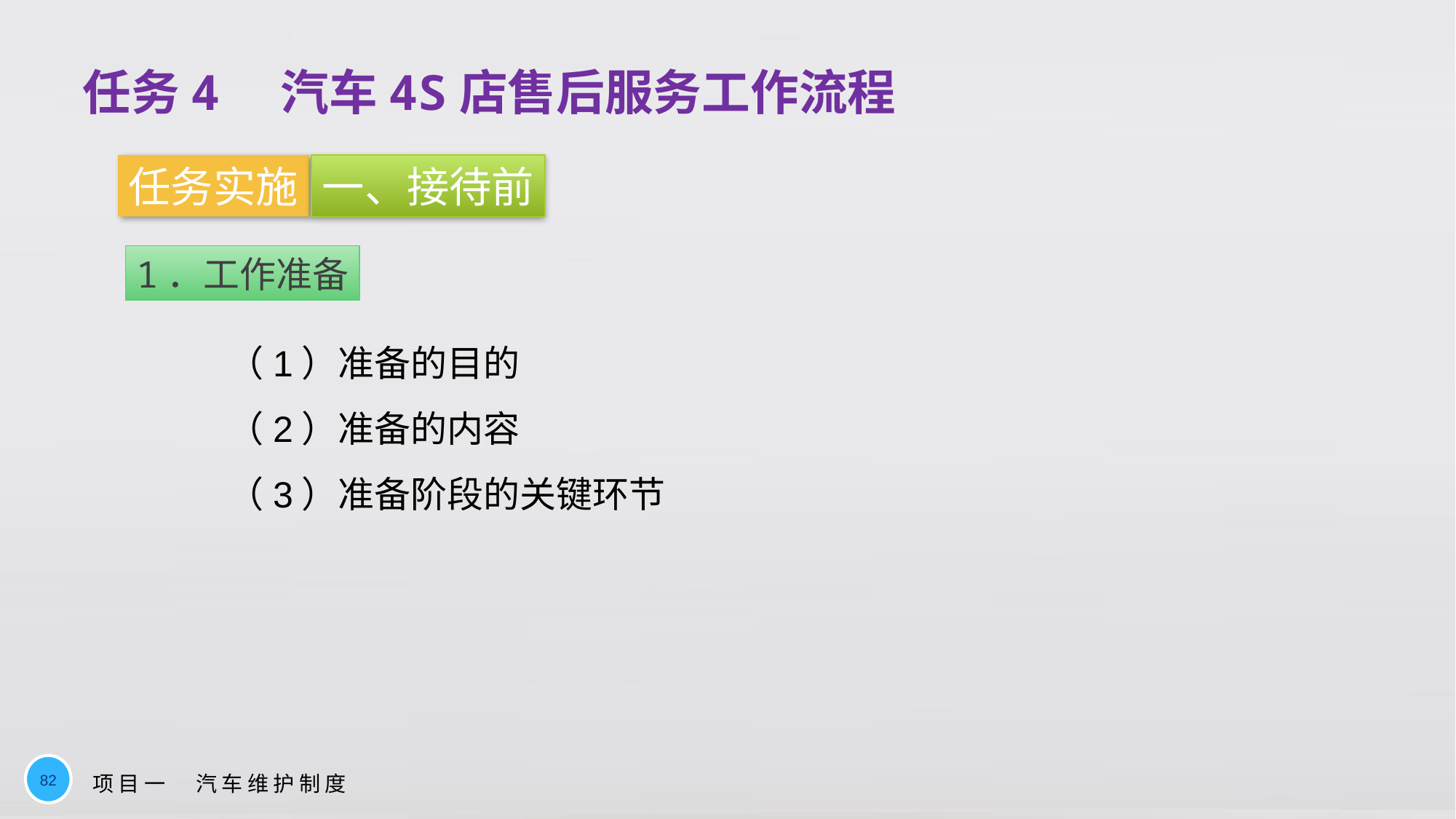

任务4　汽车4S店售后服务工作流程
任务实施
一、接待前
1．工作准备
（1）准备的目的
（2）准备的内容
（3）准备阶段的关键环节
82